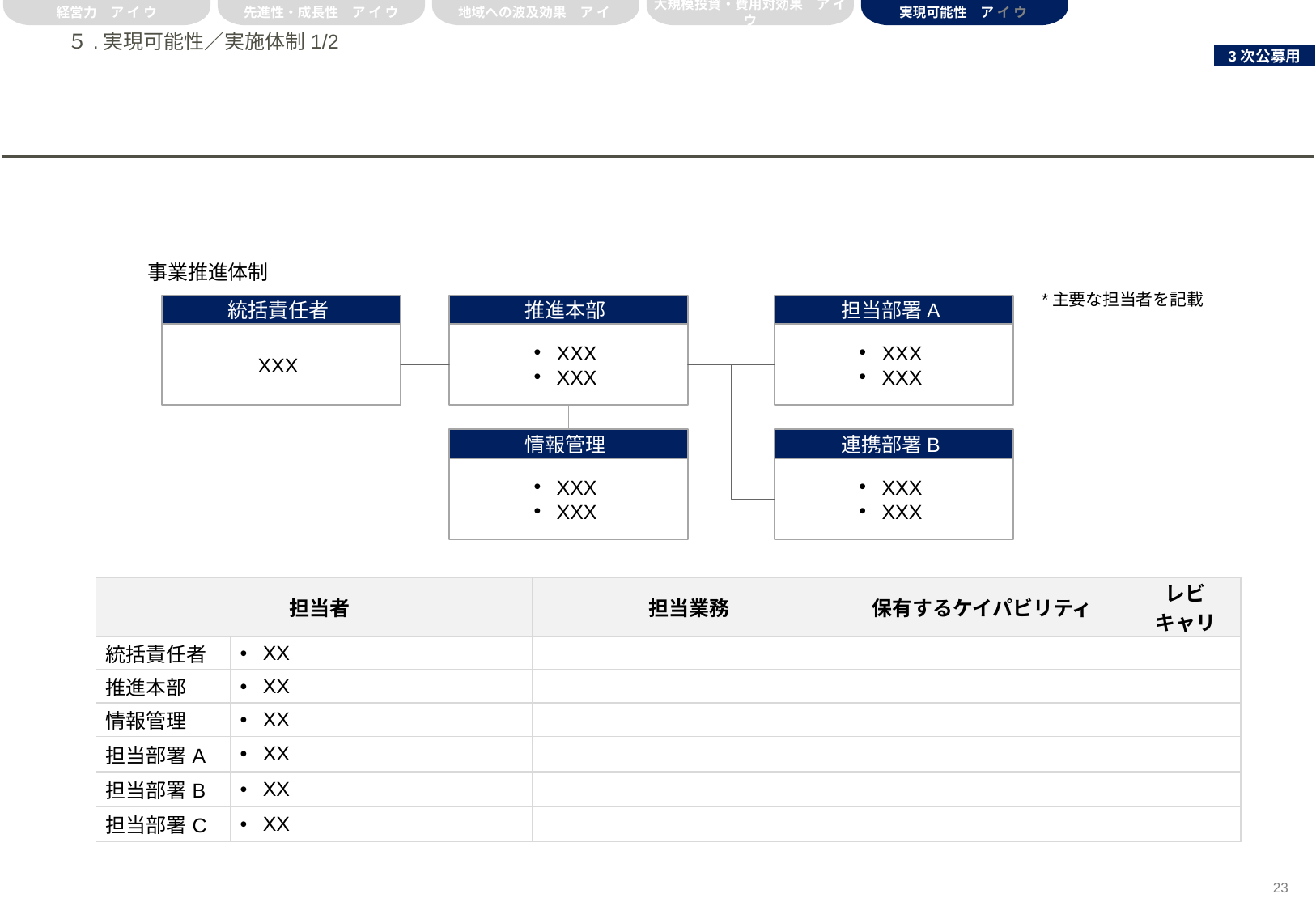

経営力　ア イ ウ
先進性・成長性　ア イ ウ
地域への波及効果　ア イ
大規模投資・費用対効果　ア イ ウ
実現可能性　ア イ ウ
# ５.実現可能性／実施体制1/2

事業推進体制
*主要な担当者を記載
統括責任者
推進本部
担当部署A
XXX
XXX
XXX
XXX
XXX
情報管理
連携部署B
XXX
XXX
XXX
XXX
| 担当者 | 担当者 | 担当業務 | 保有するケイパビリティ | レビキャリ |
| --- | --- | --- | --- | --- |
| 統括責任者 | XX |  |  |  |
| 推進本部 | XX |  |  |  |
| 情報管理 | XX |  |  |  |
| 担当部署A | XX |  |  |  |
| 担当部署B | XX |  |  |  |
| 担当部署C | XX |  |  |  |